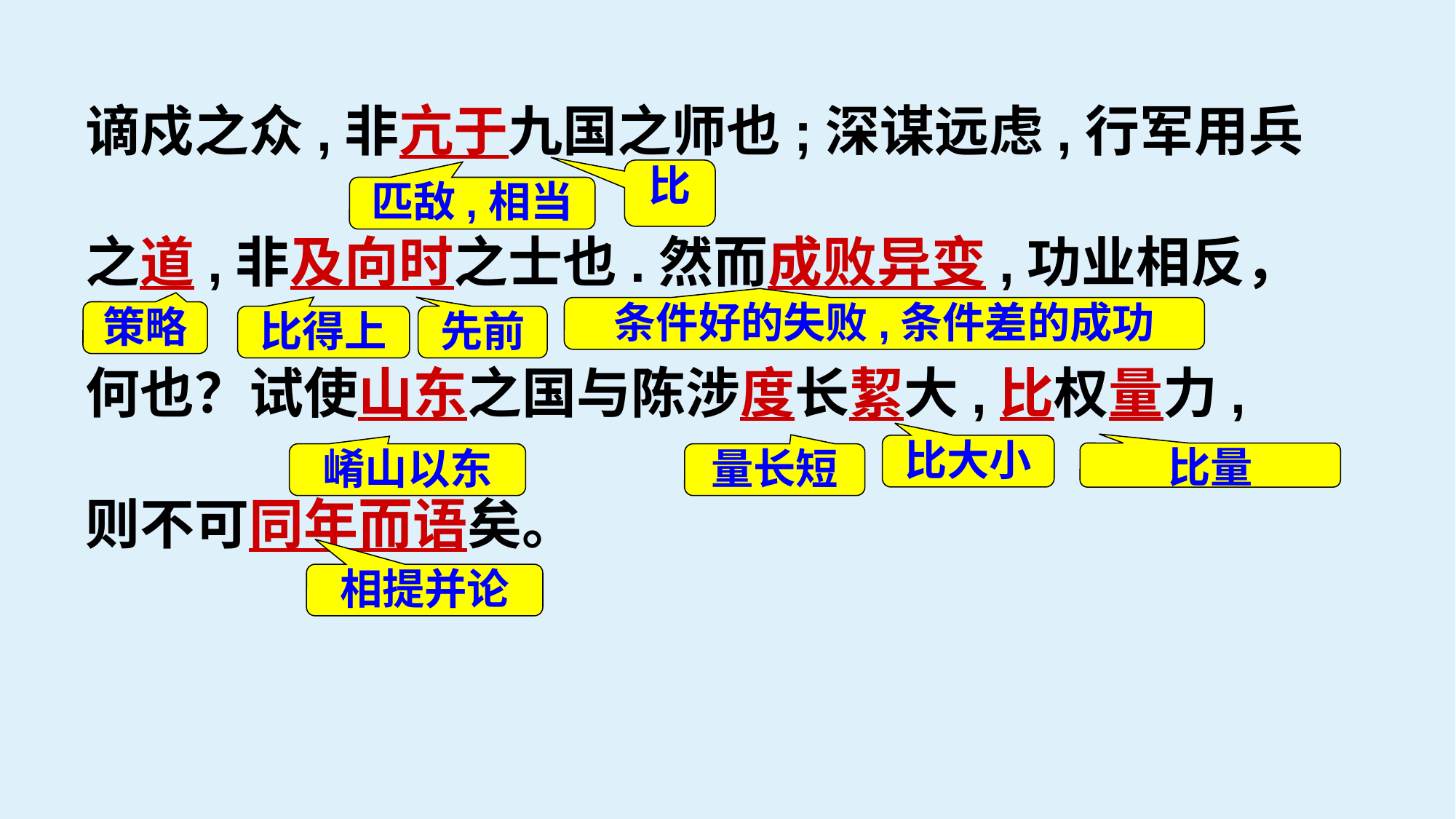

谪戍之众,非亢于九国之师也;深谋远虑,行军用兵

之道,非及向时之士也.然而成败异变,功业相反，

何也？试使山东之国与陈涉度长絜大,比权量力,

则不可同年而语矣。
比
匹敌,相当
条件好的失败,条件差的成功
策略
比得上
先前
比大小
比量
崤山以东
量长短
相提并论